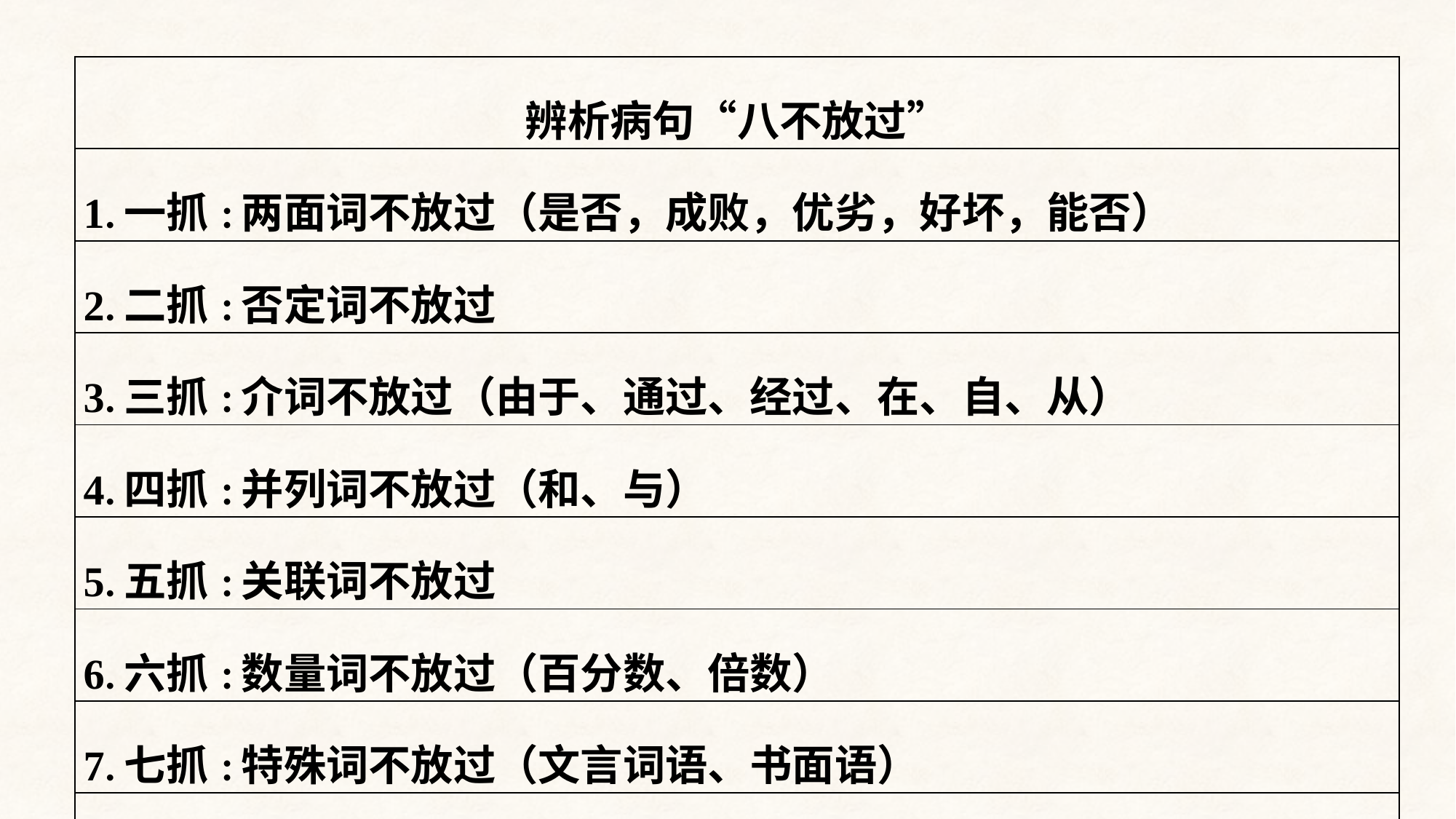

| 辨析病句“八不放过” |
| --- |
| 1.一抓:两面词不放过（是否，成败，优劣，好坏，能否） |
| 2.二抓:否定词不放过 |
| 3.三抓:介词不放过（由于、通过、经过、在、自、从） |
| 4.四抓:并列词不放过（和、与） |
| 5.五抓:关联词不放过 |
| 6.六抓:数量词不放过（百分数、倍数） |
| 7.七抓:特殊词不放过（文言词语、书面语） |
| 8.八抓:长修饰语不放过（多层定语、状语） |